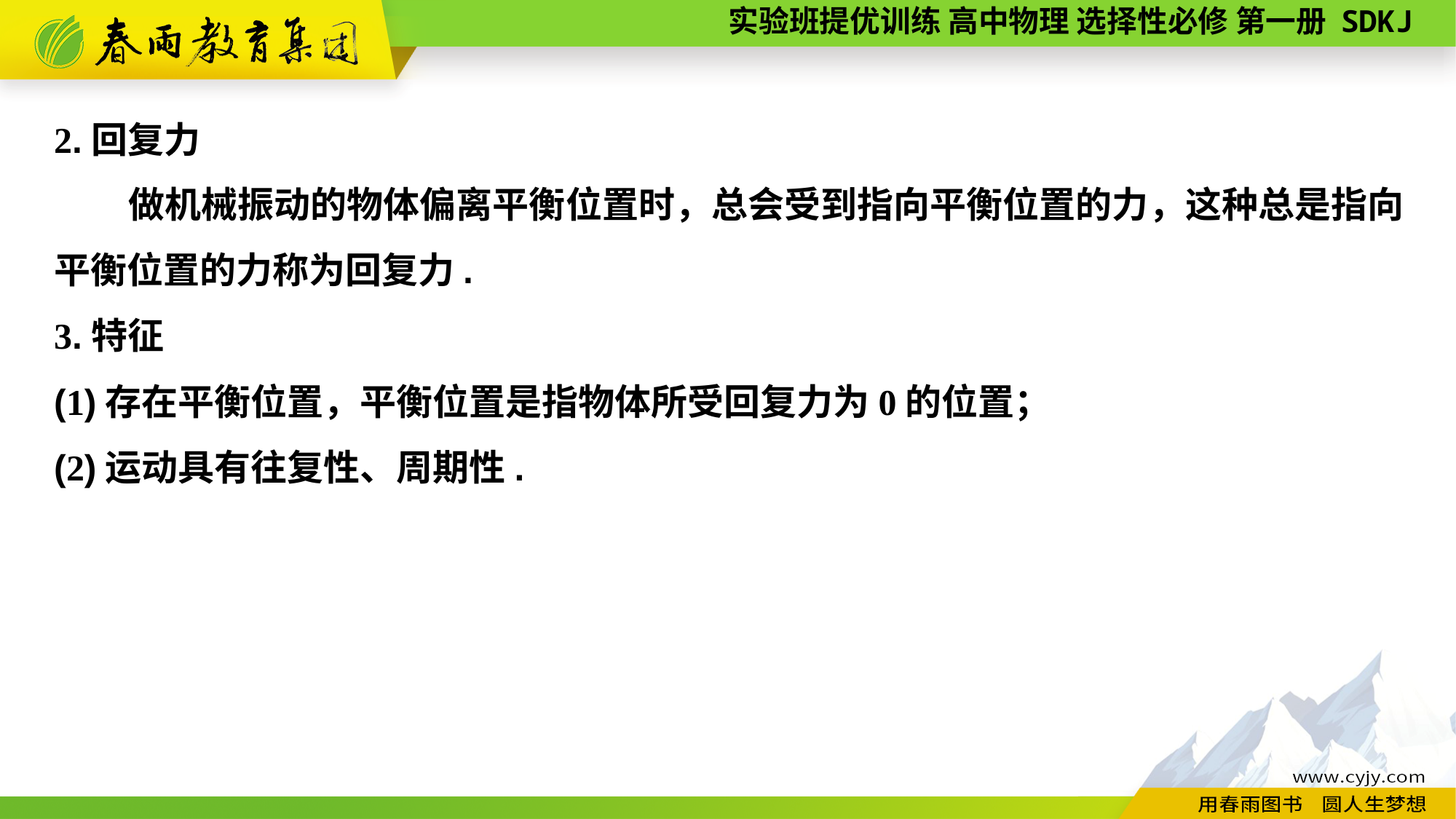

2.回复力
做机械振动的物体偏离平衡位置时，总会受到指向平衡位置的力，这种总是指向平衡位置的力称为回复力.
3.特征
(1)存在平衡位置，平衡位置是指物体所受回复力为0的位置；
(2)运动具有往复性、周期性.